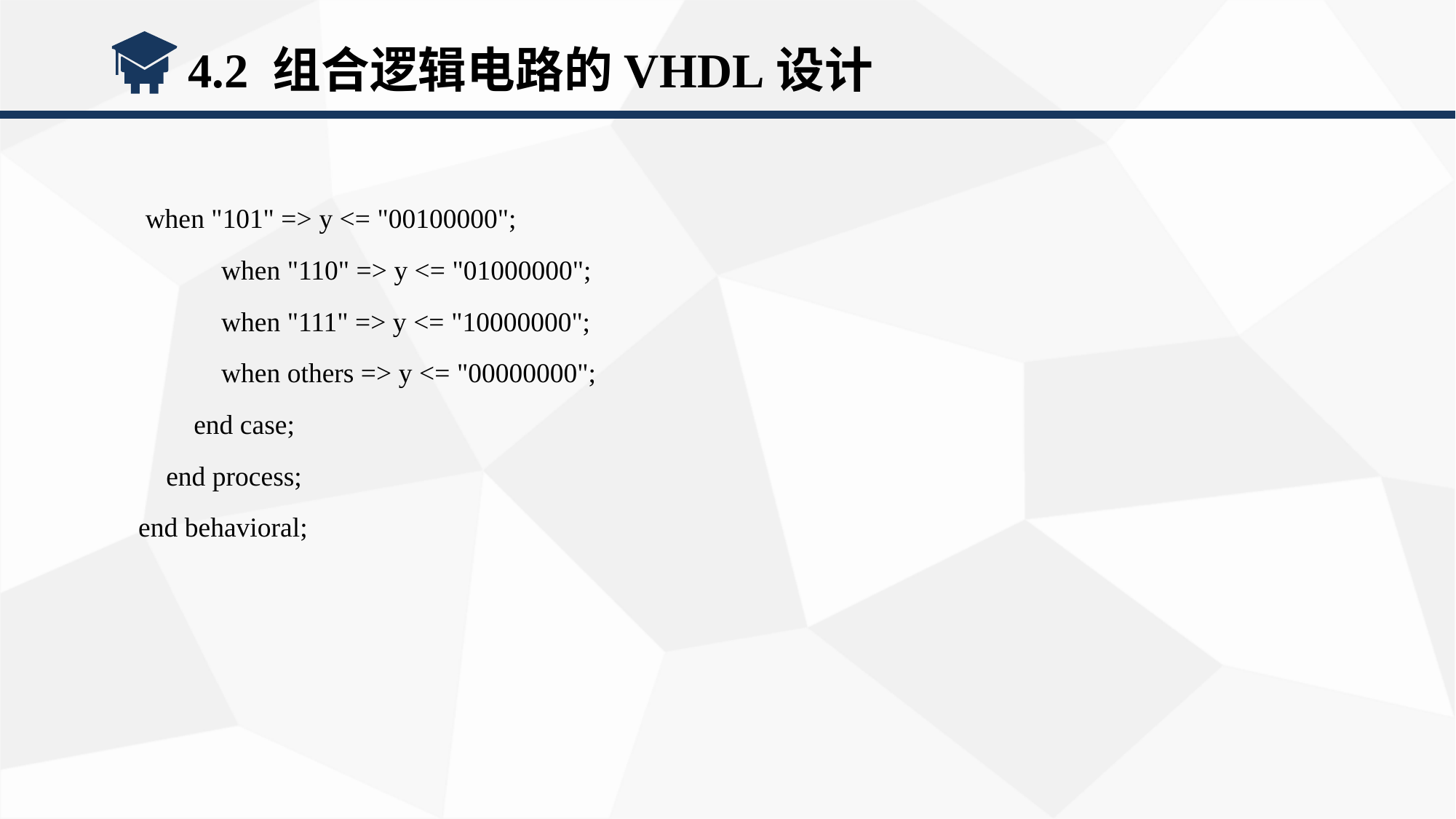

4.2 组合逻辑电路的VHDL设计

 when "101" => y <= "00100000";
            when "110" => y <= "01000000";
            when "111" => y <= "10000000";
            when others => y <= "00000000";
        end case;
    end process;
end behavioral;